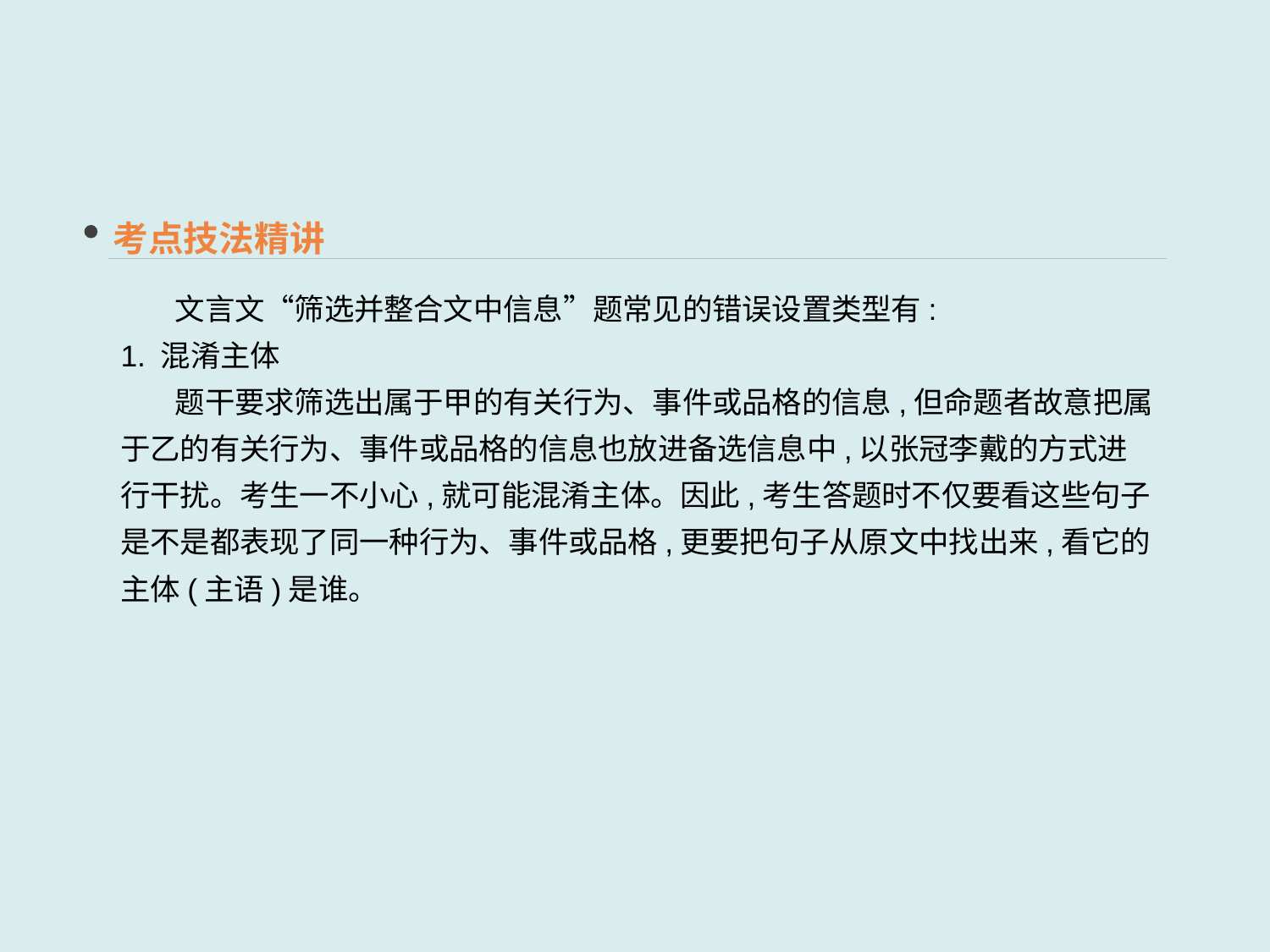

考点技法精讲

       文言文“筛选并整合文中信息”题常见的错误设置类型有:
1. 混淆主体
       题干要求筛选出属于甲的有关行为、事件或品格的信息,但命题者故意把属于乙的有关行为、事件或品格的信息也放进备选信息中,以张冠李戴的方式进行干扰。考生一不小心,就可能混淆主体。因此,考生答题时不仅要看这些句子是不是都表现了同一种行为、事件或品格,更要把句子从原文中找出来,看它的主体(主语)是谁。